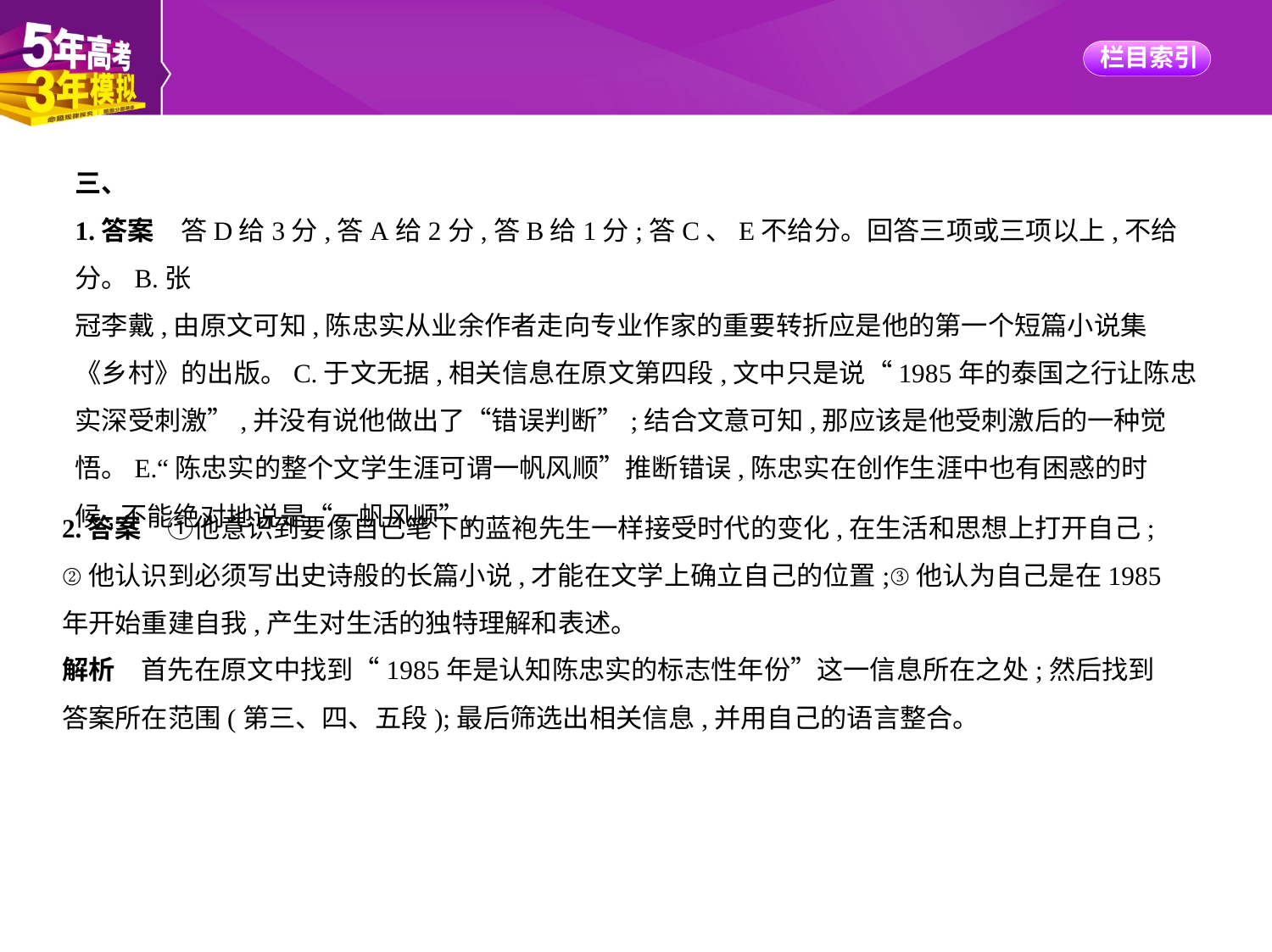

三、
1.答案　答D给3分,答A给2分,答B给1分;答C、E不给分。回答三项或三项以上,不给分。B.张
冠李戴,由原文可知,陈忠实从业余作者走向专业作家的重要转折应是他的第一个短篇小说集
《乡村》的出版。C.于文无据,相关信息在原文第四段,文中只是说“1985年的泰国之行让陈忠
实深受刺激”,并没有说他做出了“错误判断”;结合文意可知,那应该是他受刺激后的一种觉
悟。E.“陈忠实的整个文学生涯可谓一帆风顺”推断错误,陈忠实在创作生涯中也有困惑的时
候,不能绝对地说是“一帆风顺”。
2.答案　①他意识到要像自己笔下的蓝袍先生一样接受时代的变化,在生活和思想上打开自己;
②他认识到必须写出史诗般的长篇小说,才能在文学上确立自己的位置;③他认为自己是在1985
年开始重建自我,产生对生活的独特理解和表述。
解析　首先在原文中找到“1985年是认知陈忠实的标志性年份”这一信息所在之处;然后找到
答案所在范围(第三、四、五段);最后筛选出相关信息,并用自己的语言整合。